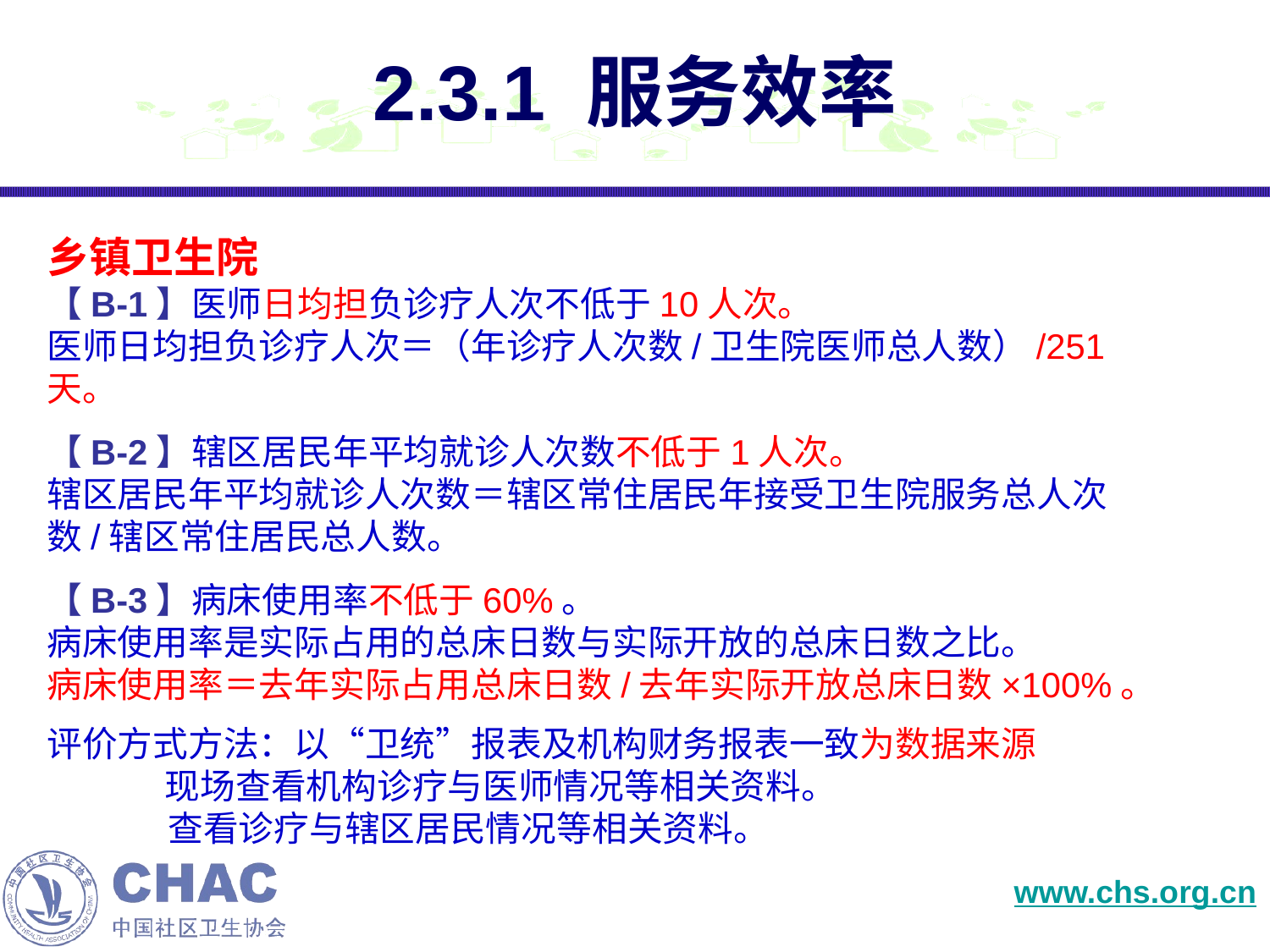

# 2.3.1 服务效率
乡镇卫生院
【B-1】医师日均担负诊疗人次不低于10人次。
医师日均担负诊疗人次＝（年诊疗人次数/卫生院医师总人数）/251天。
【B-2】辖区居民年平均就诊人次数不低于1人次。
辖区居民年平均就诊人次数＝辖区常住居民年接受卫生院服务总人次数/辖区常住居民总人数。
【B-3】病床使用率不低于60%。
病床使用率是实际占用的总床日数与实际开放的总床日数之比。
病床使用率＝去年实际占用总床日数/去年实际开放总床日数×100%。
评价方式方法：以“卫统”报表及机构财务报表一致为数据来源
              现场查看机构诊疗与医师情况等相关资料。
              查看诊疗与辖区居民情况等相关资料。